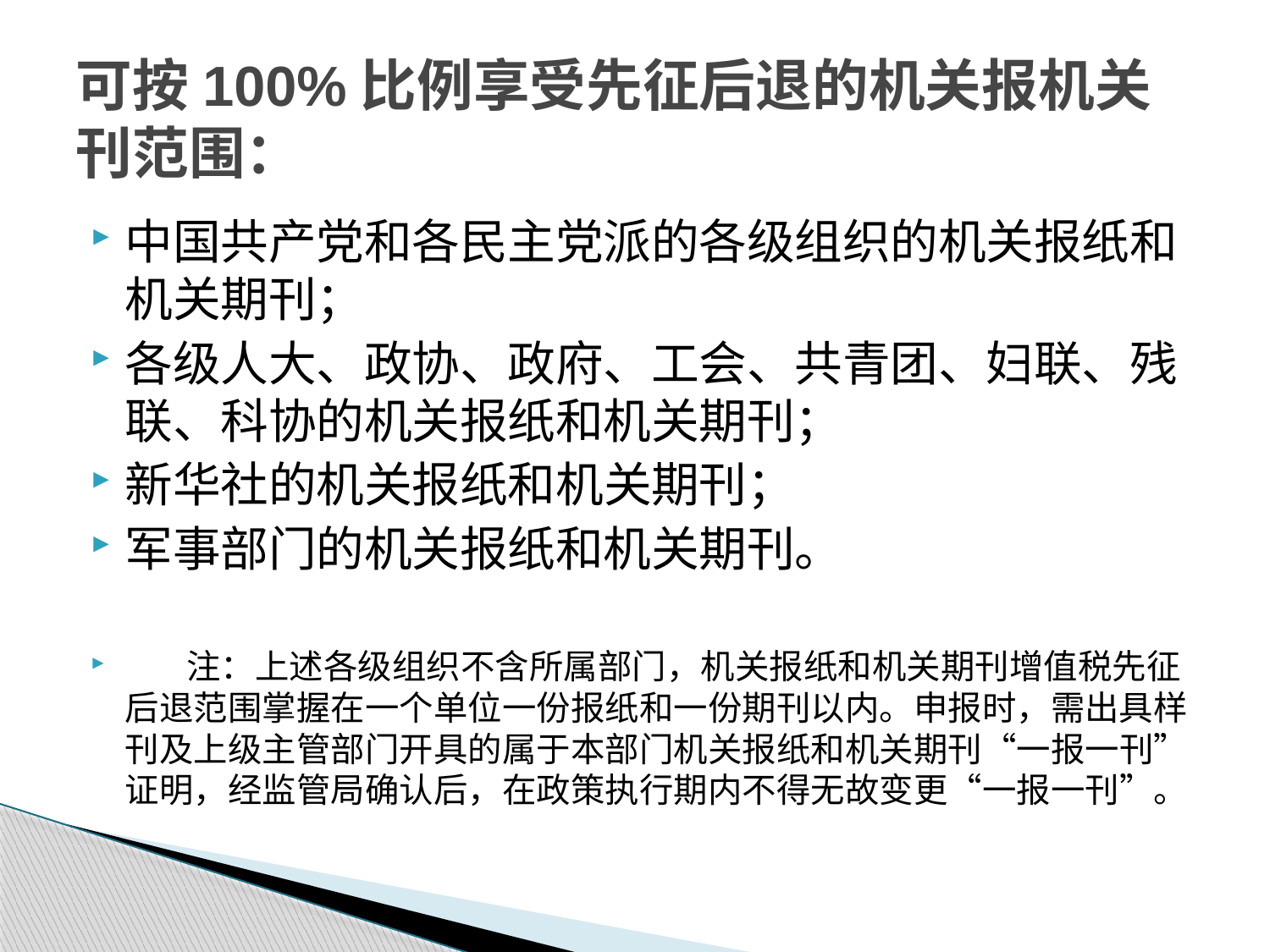

# 可按100%比例享受先征后退的机关报机关刊范围：
中国共产党和各民主党派的各级组织的机关报纸和机关期刊；
各级人大、政协、政府、工会、共青团、妇联、残联、科协的机关报纸和机关期刊；
新华社的机关报纸和机关期刊；
军事部门的机关报纸和机关期刊。

       注：上述各级组织不含所属部门，机关报纸和机关期刊增值税先征后退范围掌握在一个单位一份报纸和一份期刊以内。申报时，需出具样刊及上级主管部门开具的属于本部门机关报纸和机关期刊“一报一刊”证明，经监管局确认后，在政策执行期内不得无故变更“一报一刊”。